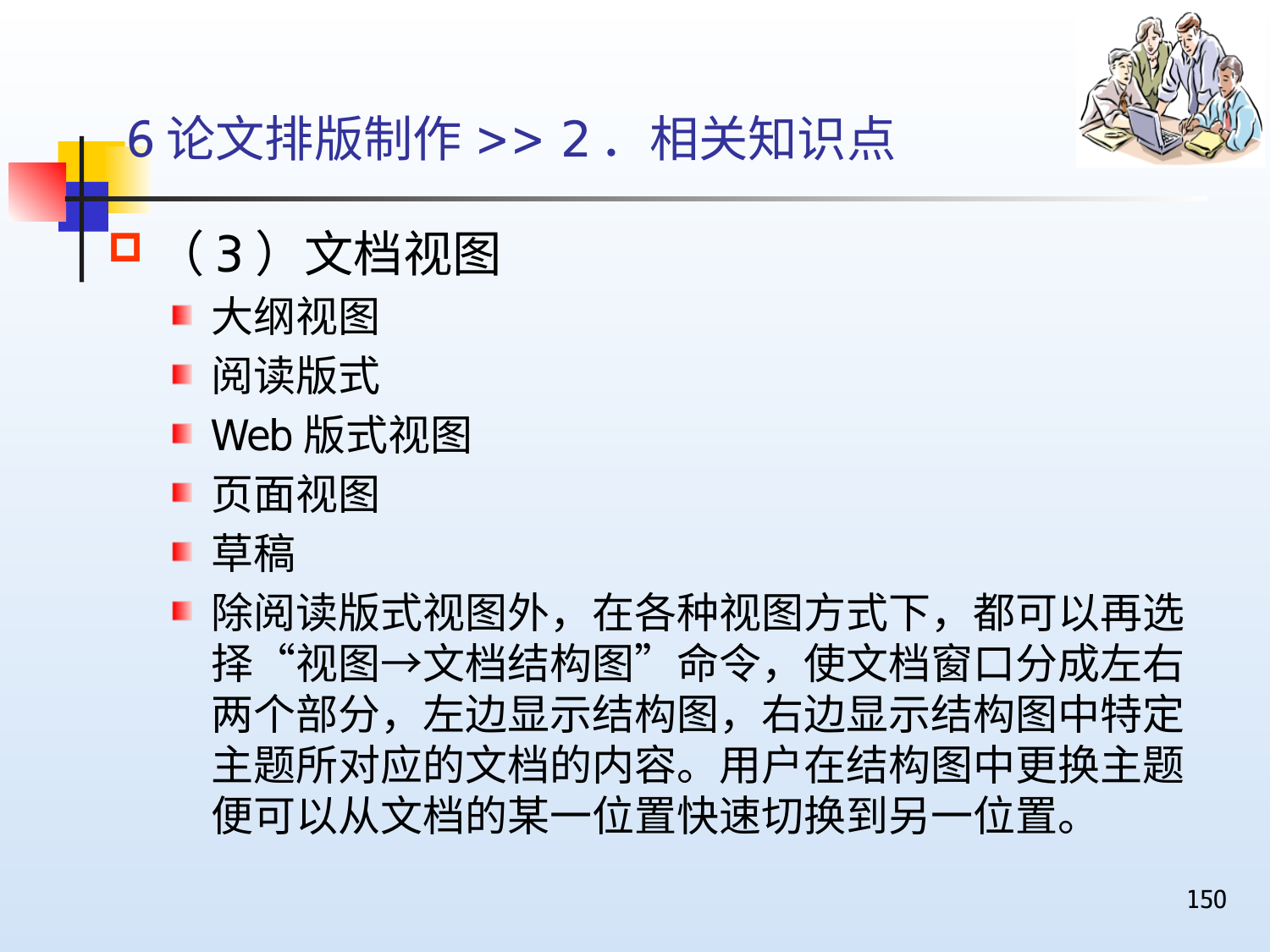

# 6论文排版制作>> 2．相关知识点
（3）文档视图
大纲视图
阅读版式
Web版式视图
页面视图
草稿
除阅读版式视图外，在各种视图方式下，都可以再选择“视图→文档结构图”命令，使文档窗口分成左右两个部分，左边显示结构图，右边显示结构图中特定主题所对应的文档的内容。用户在结构图中更换主题便可以从文档的某一位置快速切换到另一位置。
150